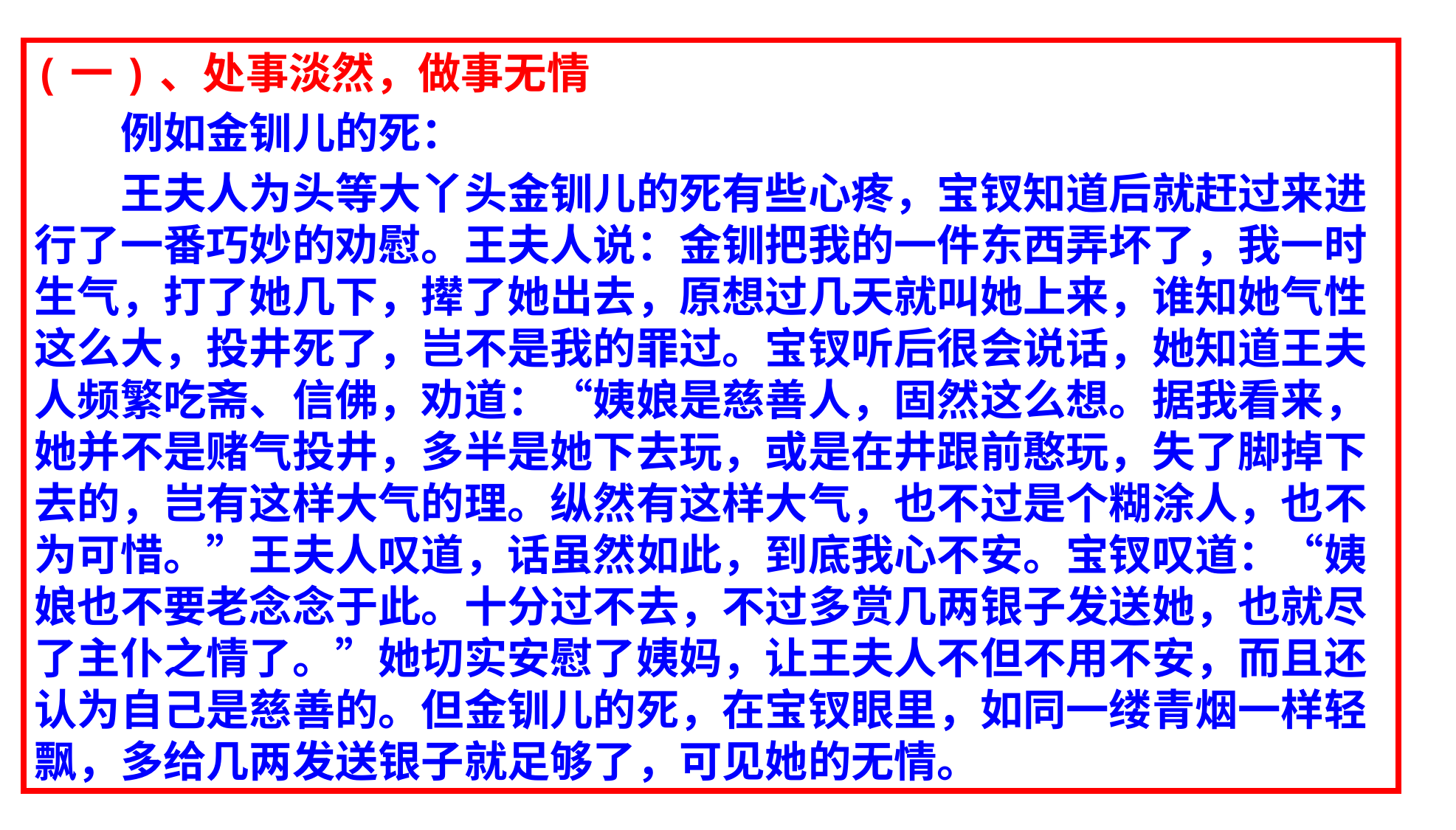

(一)、处事淡然，做事无情
　　例如金钏儿的死：
　　王夫人为头等大丫头金钏儿的死有些心疼，宝钗知道后就赶过来进行了一番巧妙的劝慰。王夫人说：金钏把我的一件东西弄坏了，我一时生气，打了她几下，撵了她出去，原想过几天就叫她上来，谁知她气性这么大，投井死了，岂不是我的罪过。宝钗听后很会说话，她知道王夫人频繁吃斋、信佛，劝道：“姨娘是慈善人，固然这么想。据我看来，她并不是赌气投井，多半是她下去玩，或是在井跟前憨玩，失了脚掉下去的，岂有这样大气的理。纵然有这样大气，也不过是个糊涂人，也不为可惜。”王夫人叹道，话虽然如此，到底我心不安。宝钗叹道：“姨娘也不要老念念于此。十分过不去，不过多赏几两银子发送她，也就尽了主仆之情了。”她切实安慰了姨妈，让王夫人不但不用不安，而且还认为自己是慈善的。但金钏儿的死，在宝钗眼里，如同一缕青烟一样轻飘，多给几两发送银子就足够了，可见她的无情。